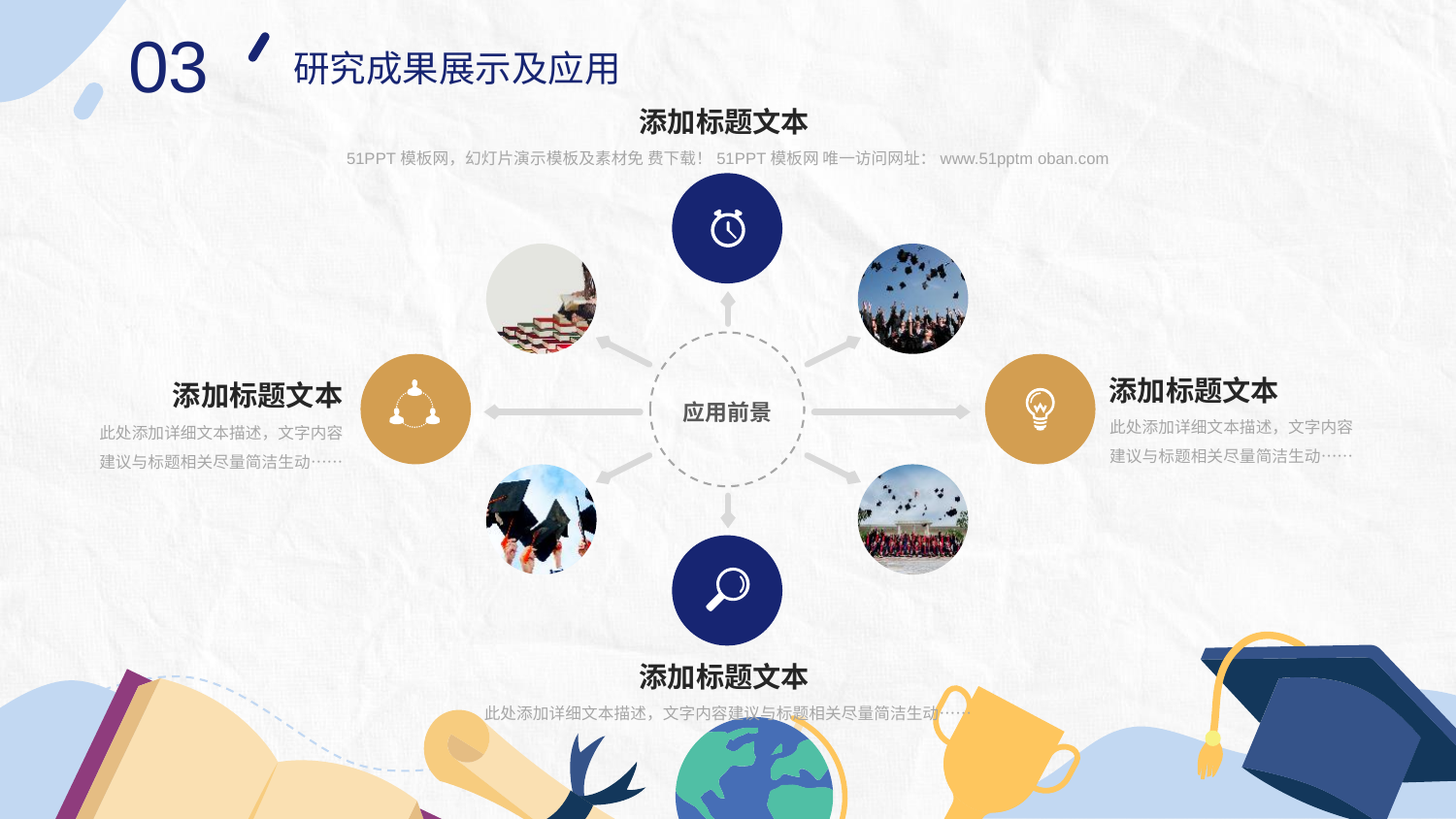

03

研究成果展示及应用

添加标题文本
51PPT模板网，幻灯片演示模板及素材免 费下载！51PPT模板网 唯一访问网址：www.51pptm oban.com

应用前景

添加标题文本
此处添加详细文本描述，文字内容建议与标题相关尽量简洁生动……
添加标题文本
此处添加详细文本描述，文字内容建议与标题相关尽量简洁生动……
添加标题文本
此处添加详细文本描述，文字内容建议与标题相关尽量简洁生动……